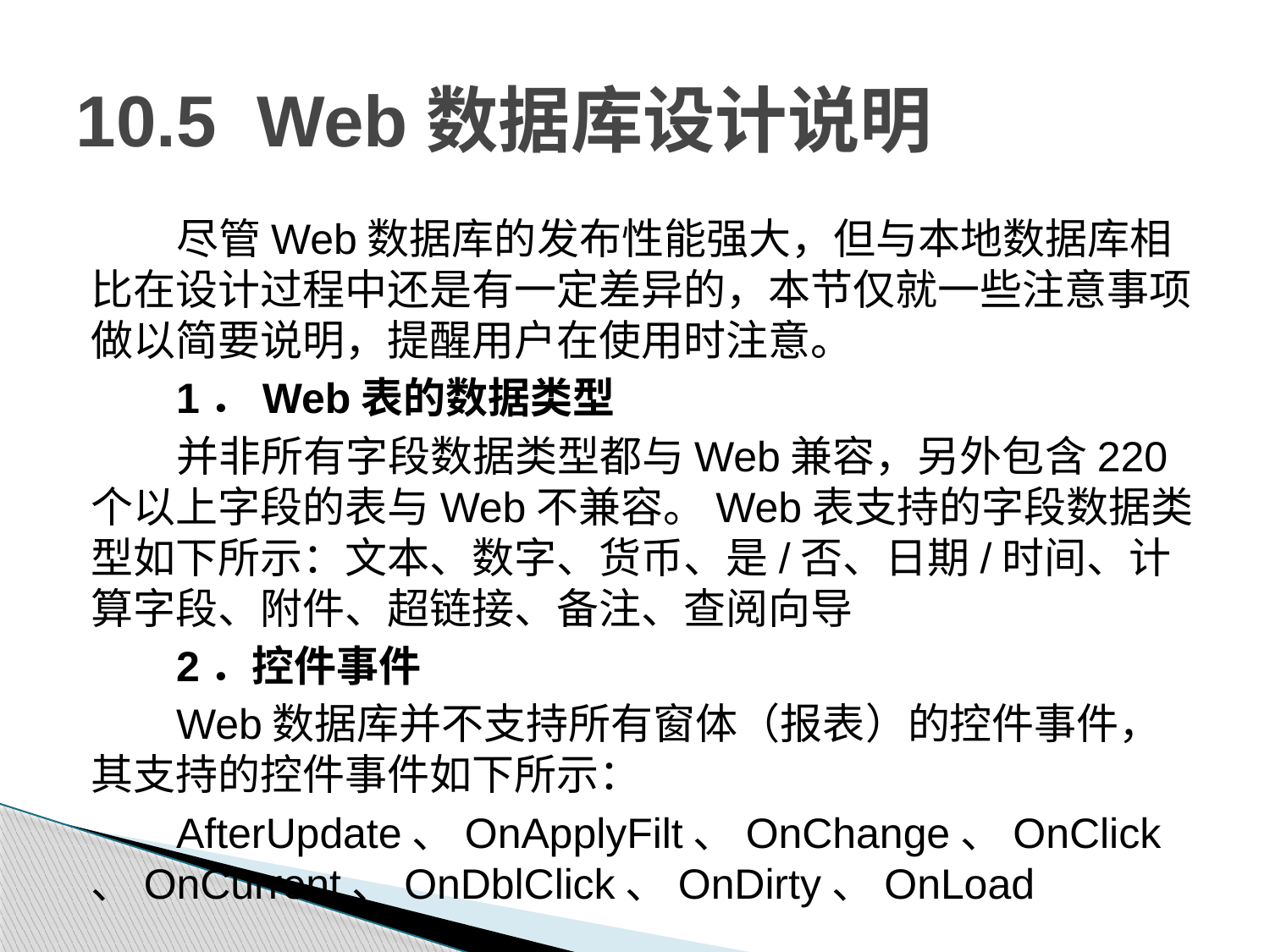

# 10.5  Web数据库设计说明
尽管Web数据库的发布性能强大，但与本地数据库相比在设计过程中还是有一定差异的，本节仅就一些注意事项做以简要说明，提醒用户在使用时注意。
1．Web表的数据类型
并非所有字段数据类型都与Web兼容，另外包含220个以上字段的表与Web不兼容。Web表支持的字段数据类型如下所示：文本、数字、货币、是/否、日期/时间、计算字段、附件、超链接、备注、查阅向导
2．控件事件
Web数据库并不支持所有窗体（报表）的控件事件，其支持的控件事件如下所示：
AfterUpdate、OnApplyFilt、OnChange、OnClick、OnCurrent、OnDblClick、OnDirty、OnLoad